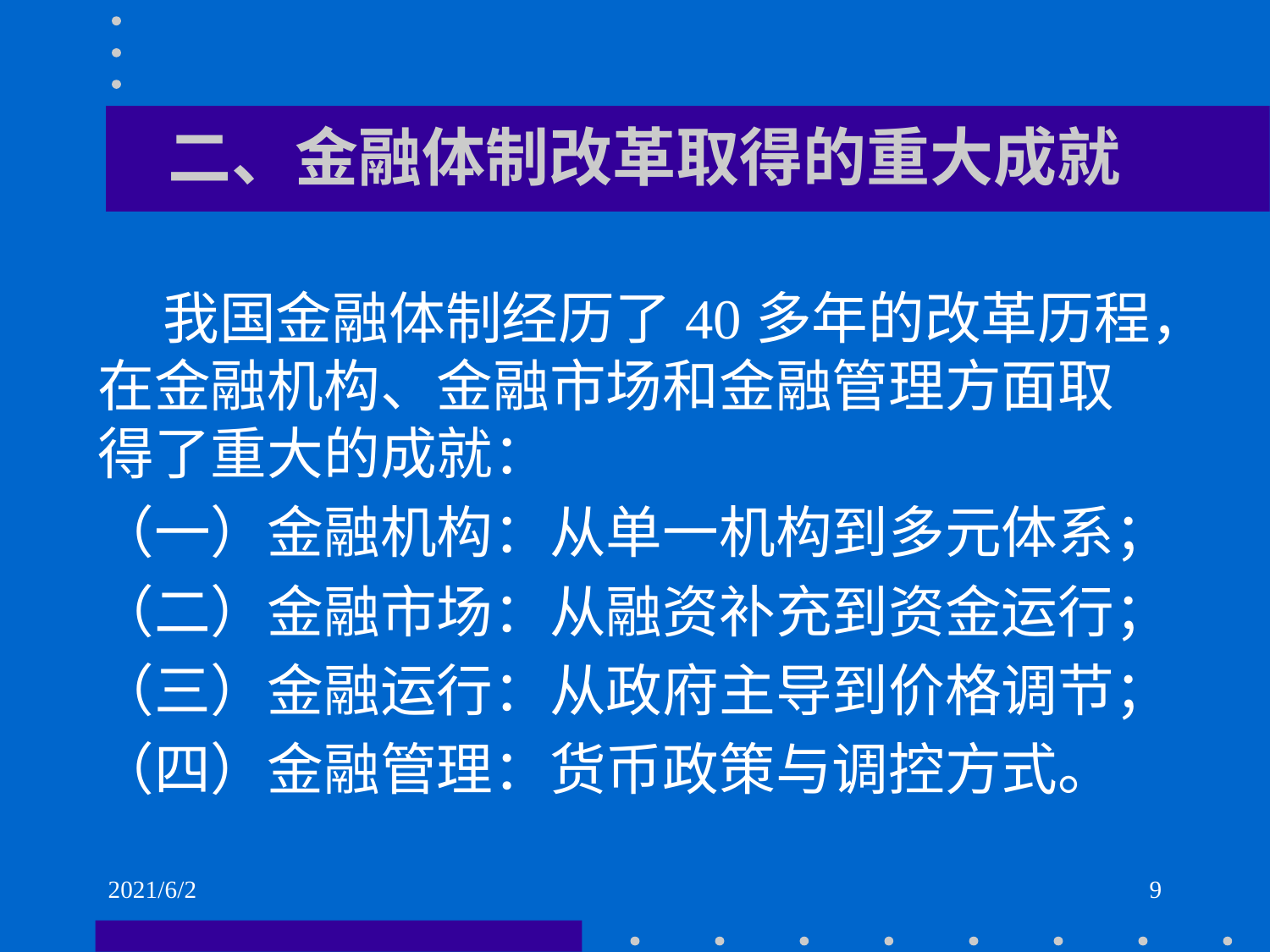

# 二、金融体制改革取得的重大成就
        我国金融体制经历了40多年的改革历程，在金融机构、金融市场和金融管理方面取得了重大的成就：
（一）金融机构：从单一机构到多元体系；
（二）金融市场：从融资补充到资金运行；
（三）金融运行：从政府主导到价格调节；
（四）金融管理：货币政策与调控方式。
2021/6/2
9